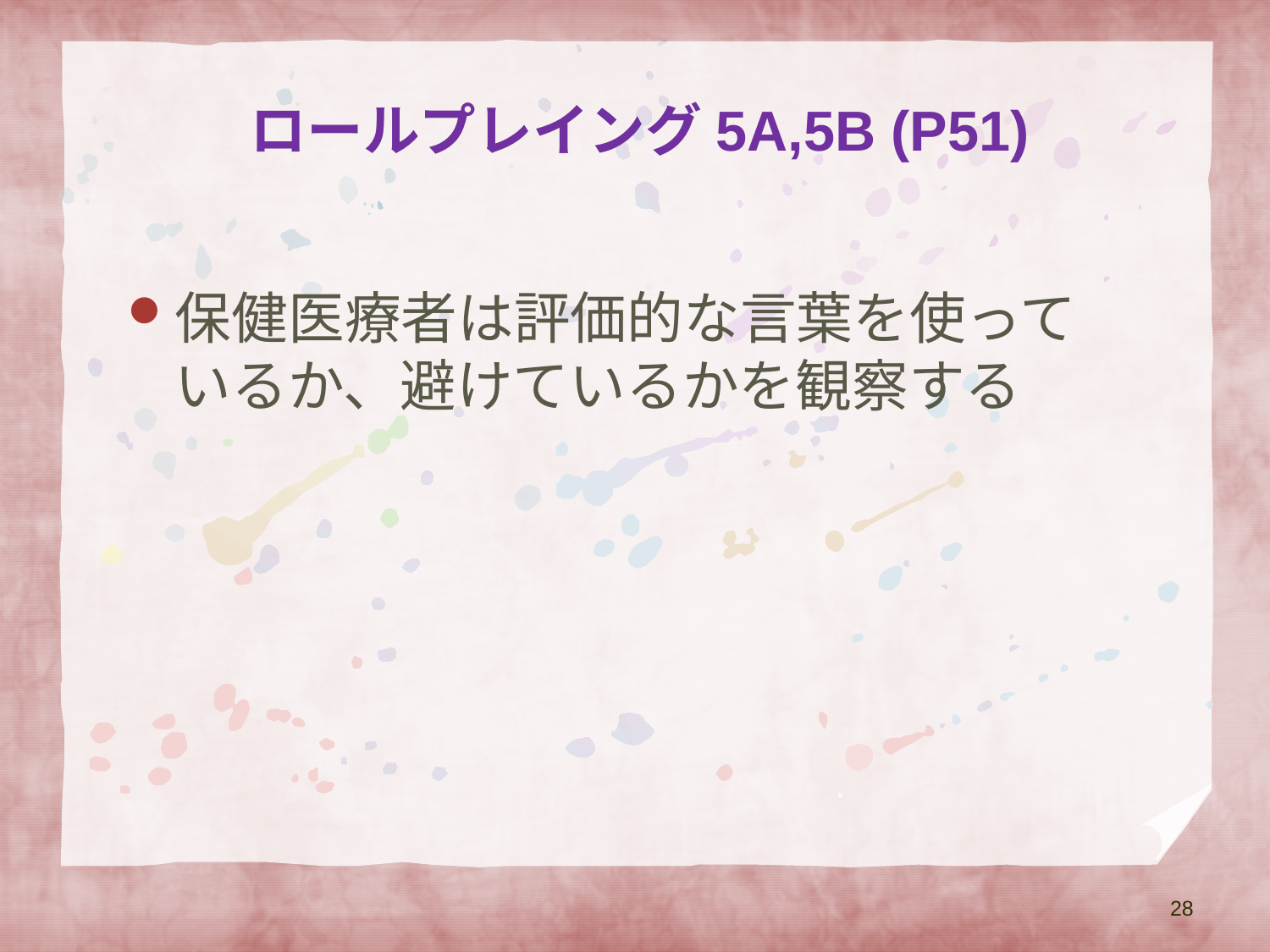

# ロールプレイング5A,5B (P51)
保健医療者は評価的な言葉を使っているか、避けているかを観察する

28